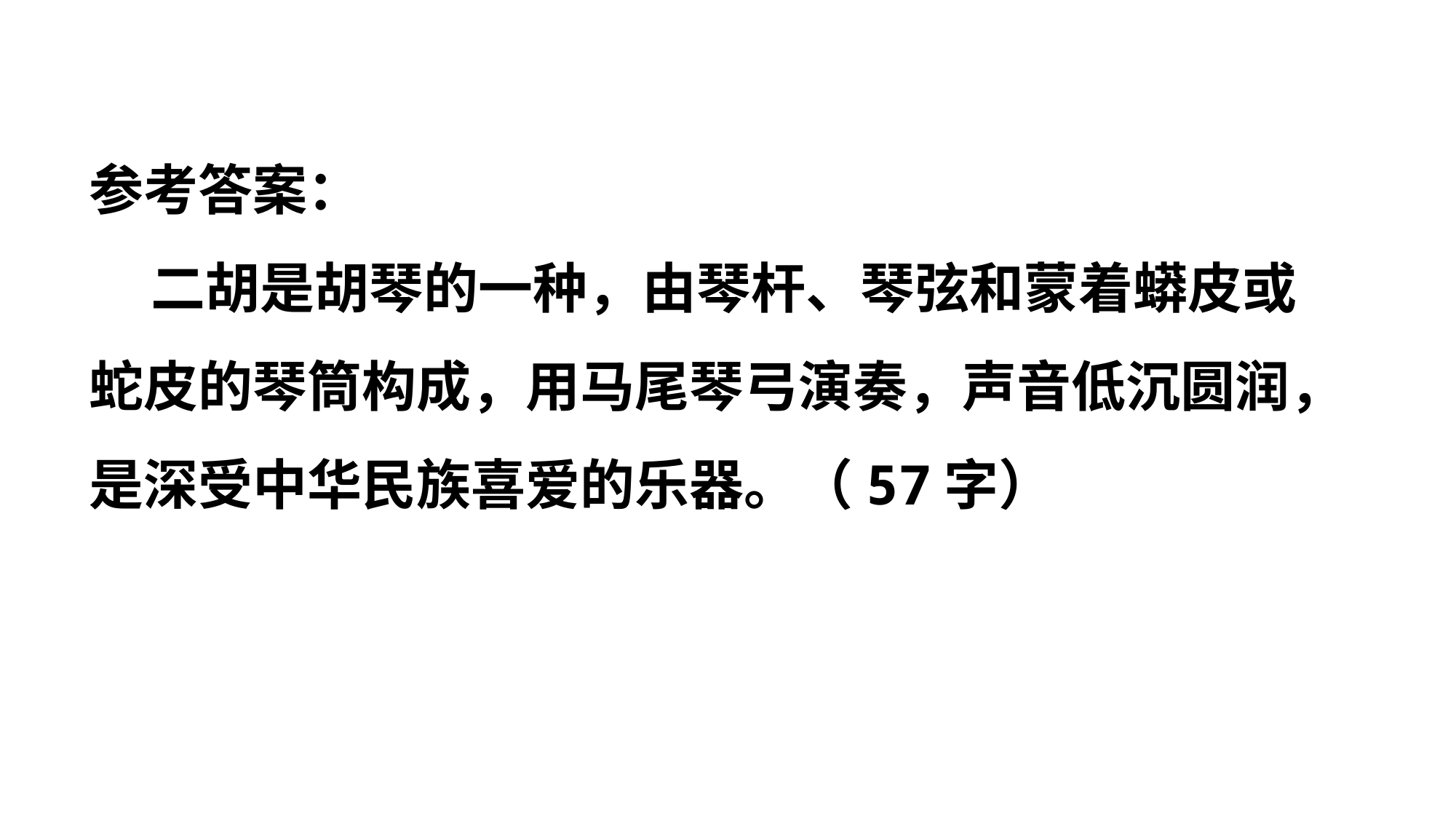

参考答案：
    二胡是胡琴的一种，由琴杆、琴弦和蒙着蟒皮或蛇皮的琴筒构成，用马尾琴弓演奏，声音低沉圆润，是深受中华民族喜爱的乐器。（57字）